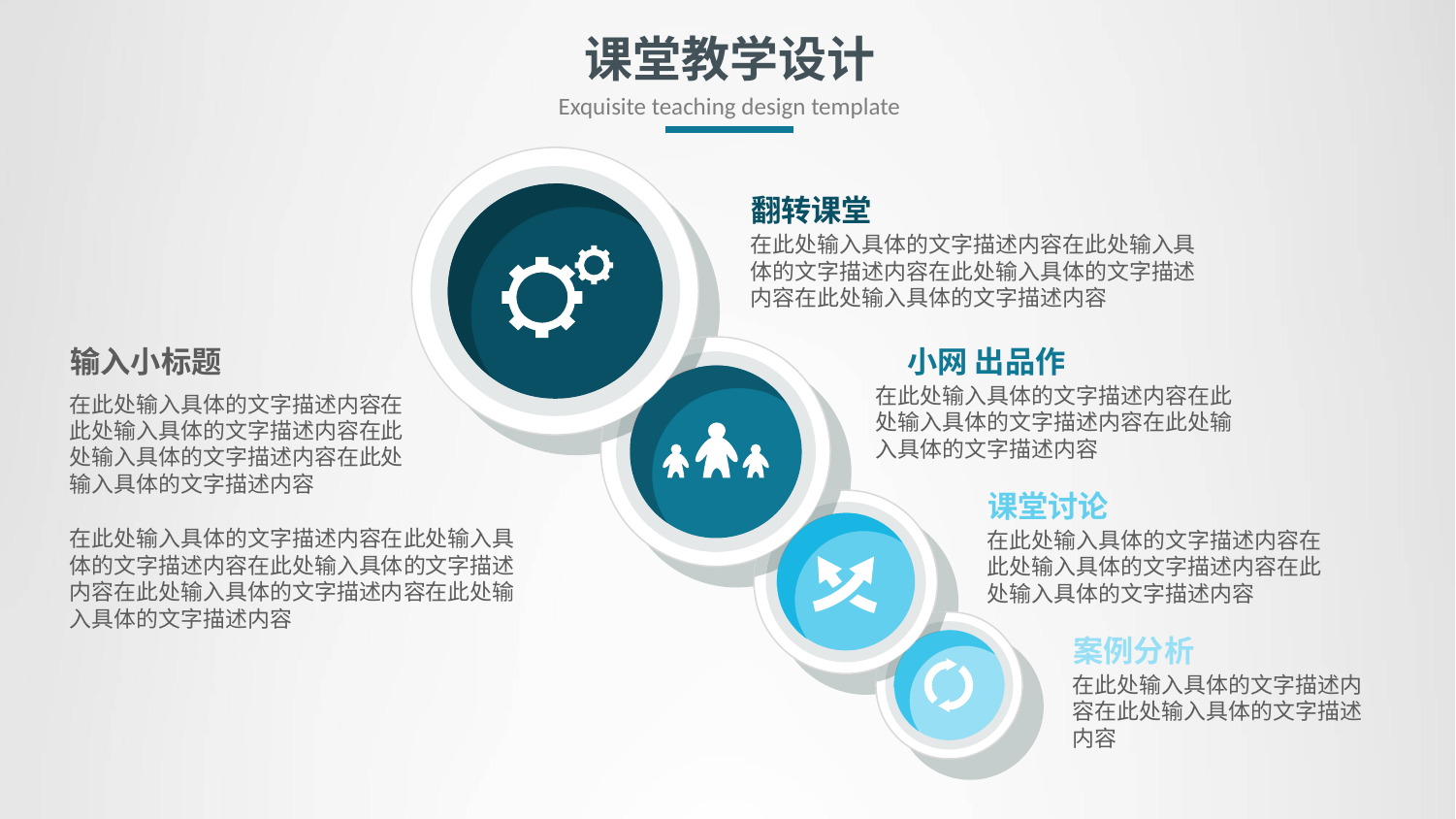

# 课堂教学设计
Exquisite teaching design template

翻转课堂
在此处输入具体的文字描述内容在此处输入具体的文字描述内容在此处输入具体的文字描述内容在此处输入具体的文字描述内容
小网 出品作
在此处输入具体的文字描述内容在此处输入具体的文字描述内容在此处输入具体的文字描述内容
输入小标题
在此处输入具体的文字描述内容在此处输入具体的文字描述内容在此处输入具体的文字描述内容在此处输入具体的文字描述内容
课堂讨论
在此处输入具体的文字描述内容在此处输入具体的文字描述内容在此处输入具体的文字描述内容
在此处输入具体的文字描述内容在此处输入具体的文字描述内容在此处输入具体的文字描述内容在此处输入具体的文字描述内容在此处输入具体的文字描述内容
案例分析
在此处输入具体的文字描述内容在此处输入具体的文字描述内容